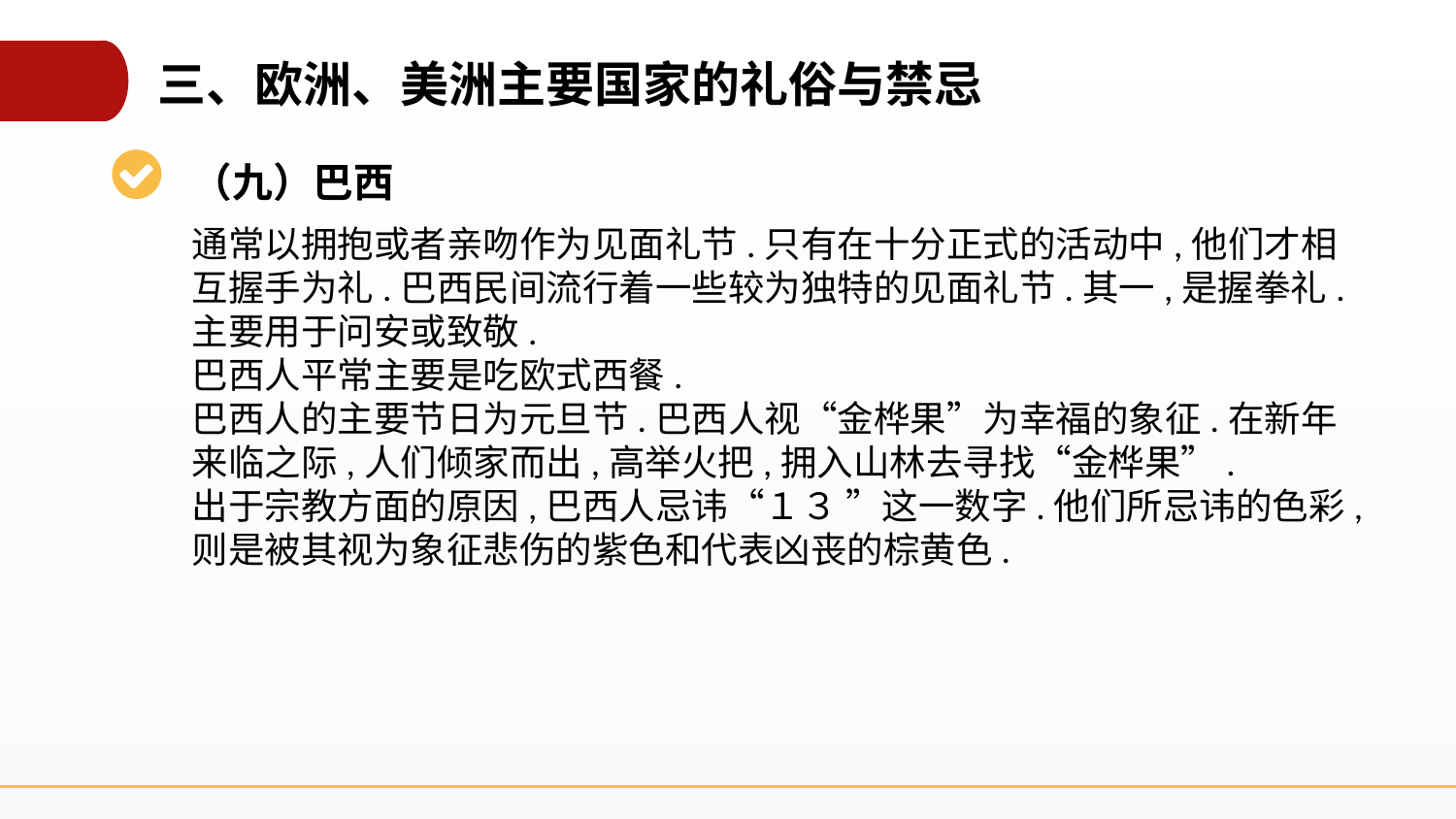

三、欧洲、美洲主要国家的礼俗与禁忌

（九）巴西
通常以拥抱或者亲吻作为见面礼节.只有在十分正式的活动中,他们才相互握手为礼.巴西民间流行着一些较为独特的见面礼节.其一,是握拳礼.主要用于问安或致敬.
巴西人平常主要是吃欧式西餐.
巴西人的主要节日为元旦节.巴西人视“金桦果”为幸福的象征.在新年来临之际,人们倾家而出,高举火把,拥入山林去寻找“金桦果”.
出于宗教方面的原因,巴西人忌讳“１３ ”这一数字.他们所忌讳的色彩,则是被其视为象征悲伤的紫色和代表凶丧的棕黄色.